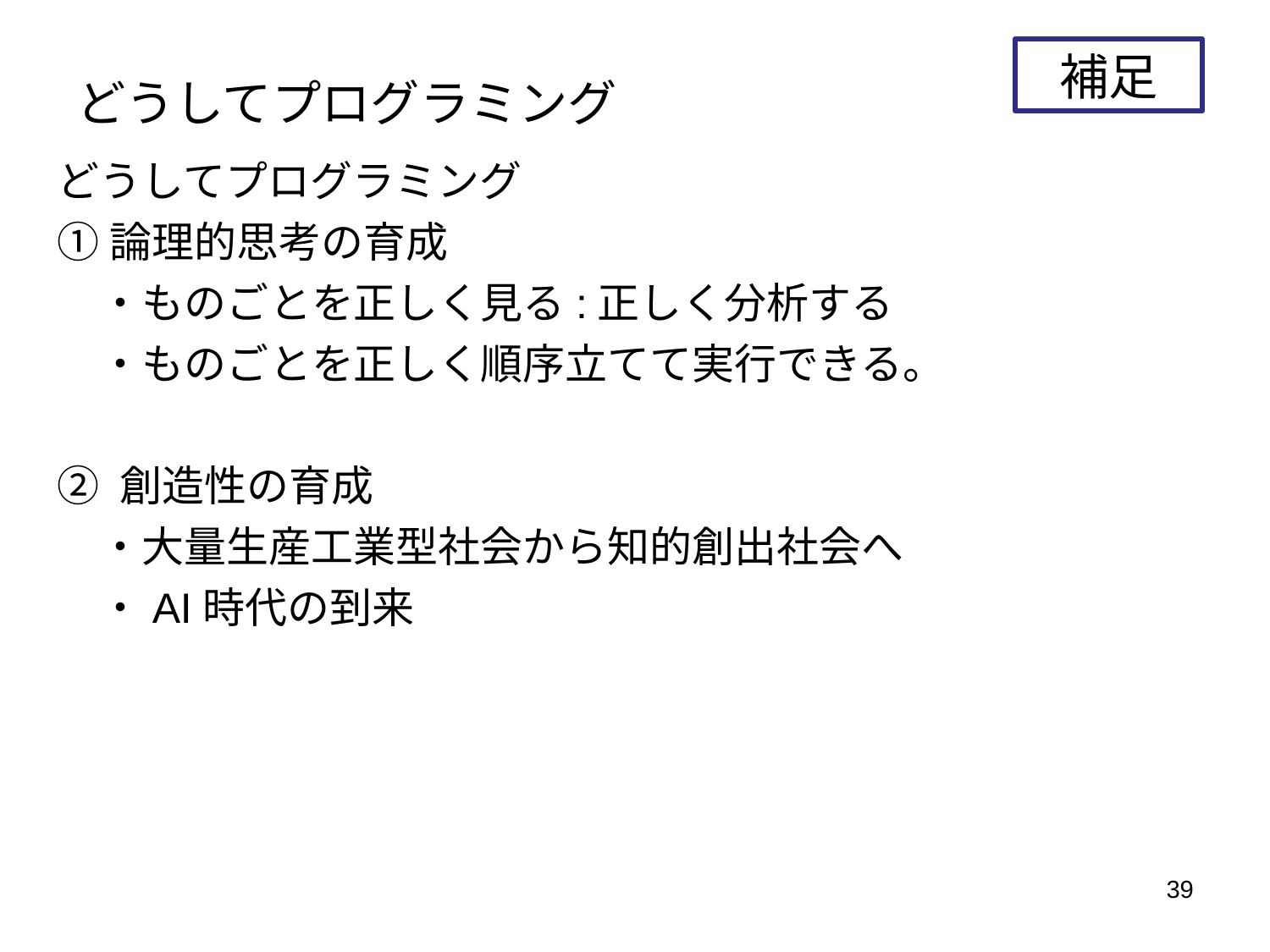

補足
# どうしてプログラミング
どうしてプログラミング
① 論理的思考の育成
　・ものごとを正しく見る:正しく分析する
　・ものごとを正しく順序立てて実行できる。

② 創造性の育成
　・大量生産工業型社会から知的創出社会へ
　・AI時代の到来

39